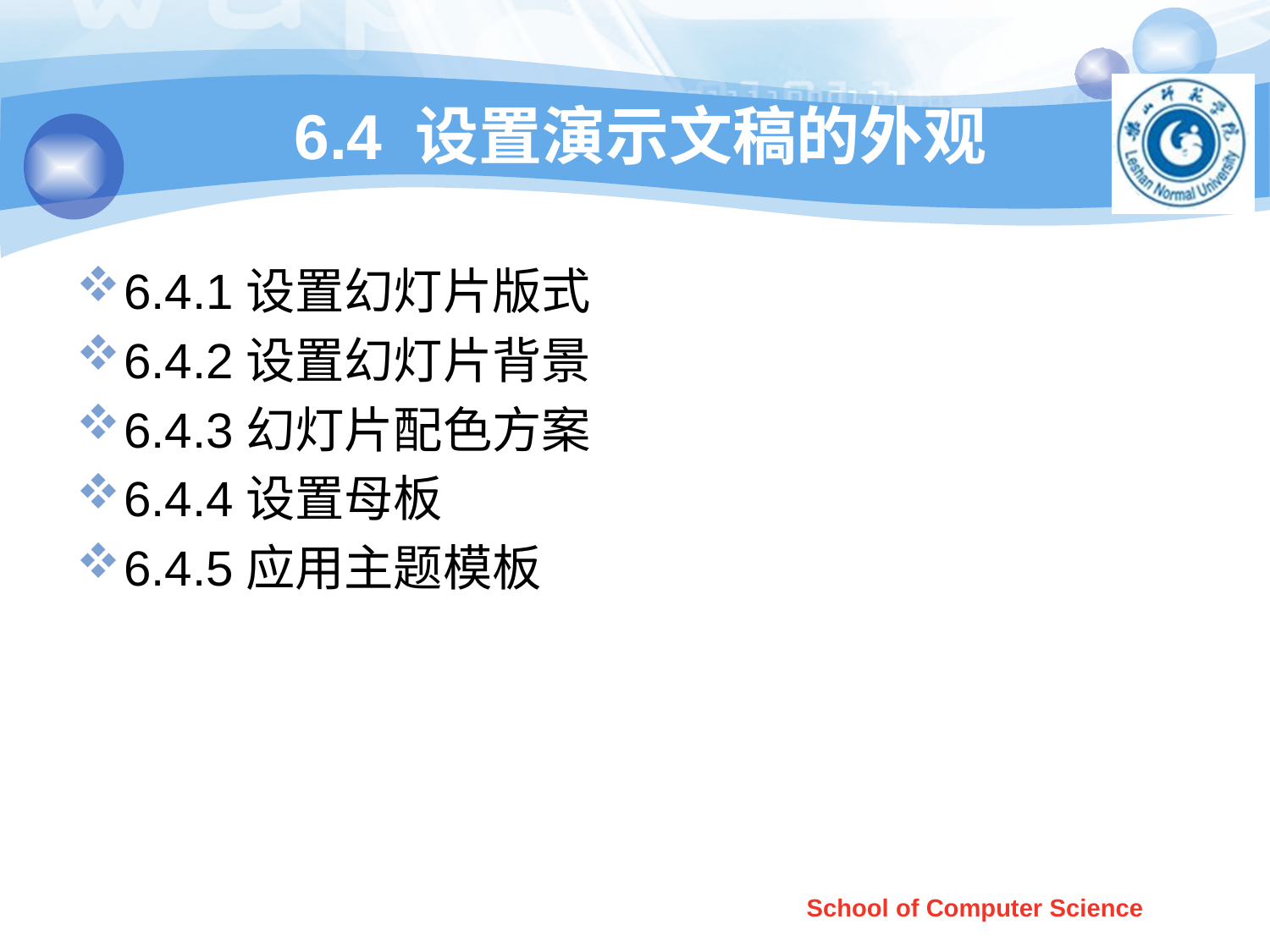

# 6.4 设置演示文稿的外观
6.4.1设置幻灯片版式
6.4.2设置幻灯片背景
6.4.3幻灯片配色方案
6.4.4设置母板
6.4.5应用主题模板

School of Computer Science